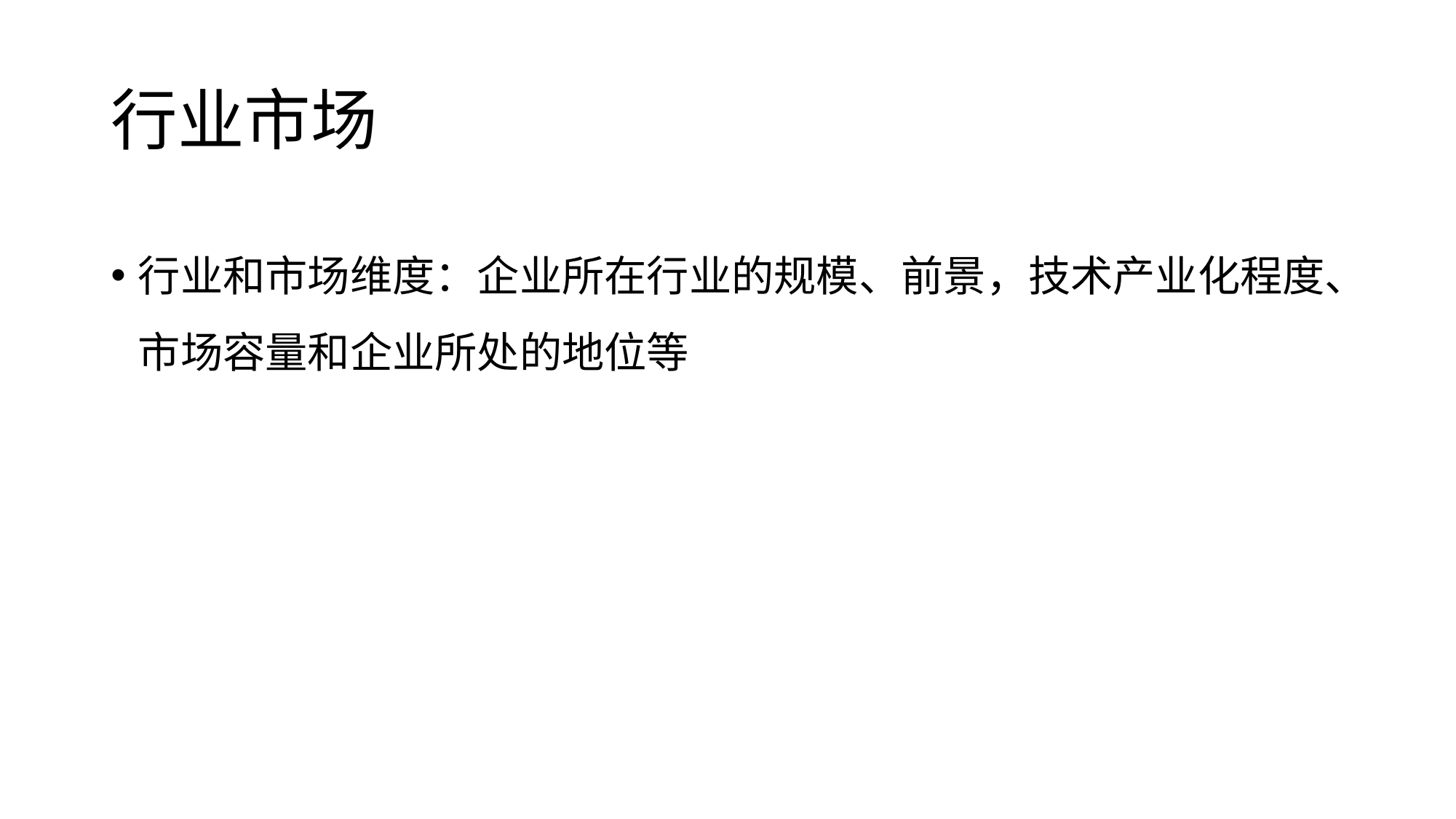

# 行业市场
行业和市场维度：企业所在行业的规模、前景，技术产业化程度、市场容量和企业所处的地位等